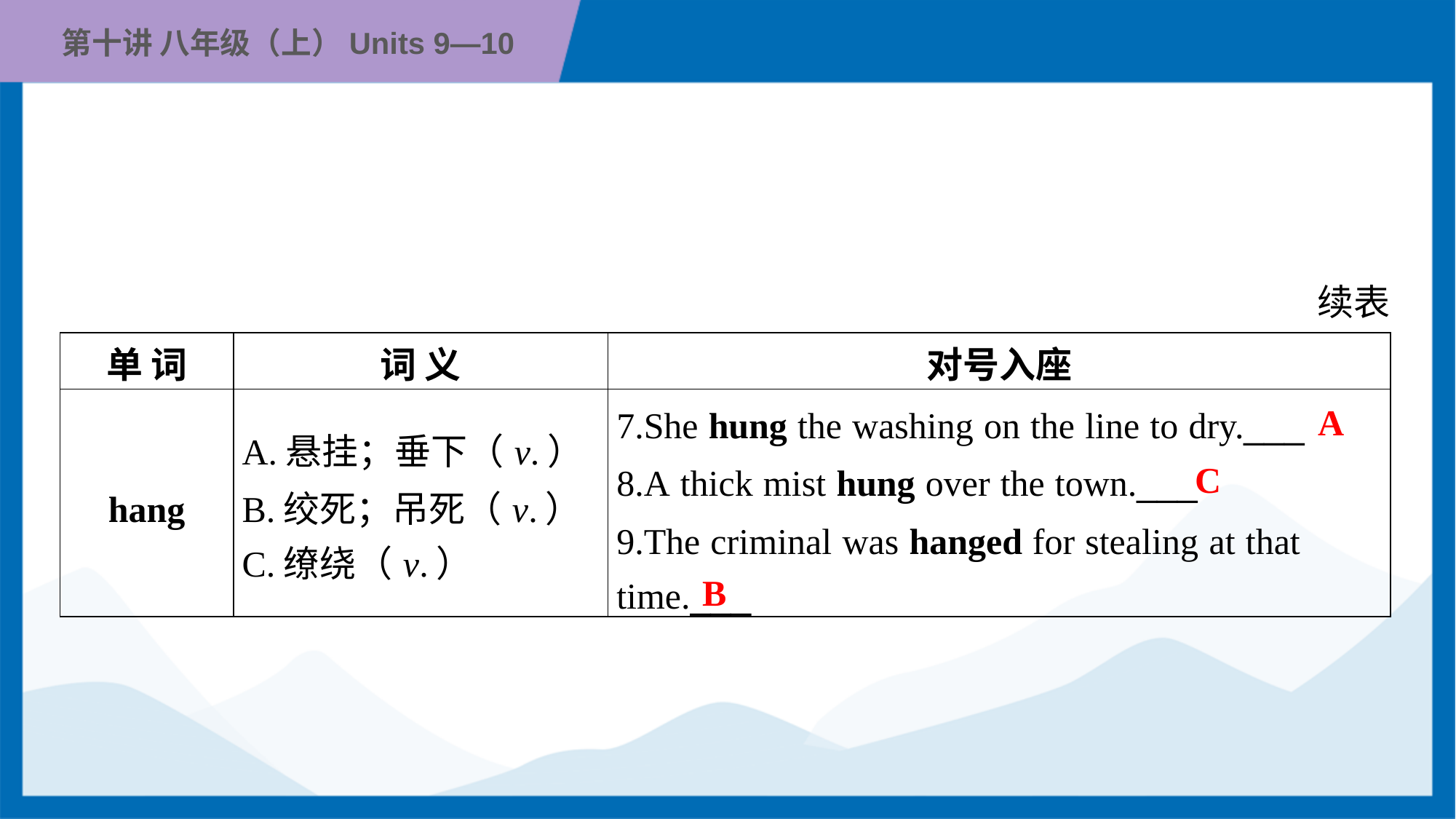

续表
| 单 词 | 词 义 | 对号入座 |
| --- | --- | --- |
| hang | A.悬挂；垂下（v.） B.绞死；吊死（v.） C.缭绕（v.） | 7.She hung the washing on the line to dry.\_\_\_ 8.A thick mist hung over the town.\_\_\_ 9.The criminal was hanged for stealing at that time.\_\_\_ |
A
C
B